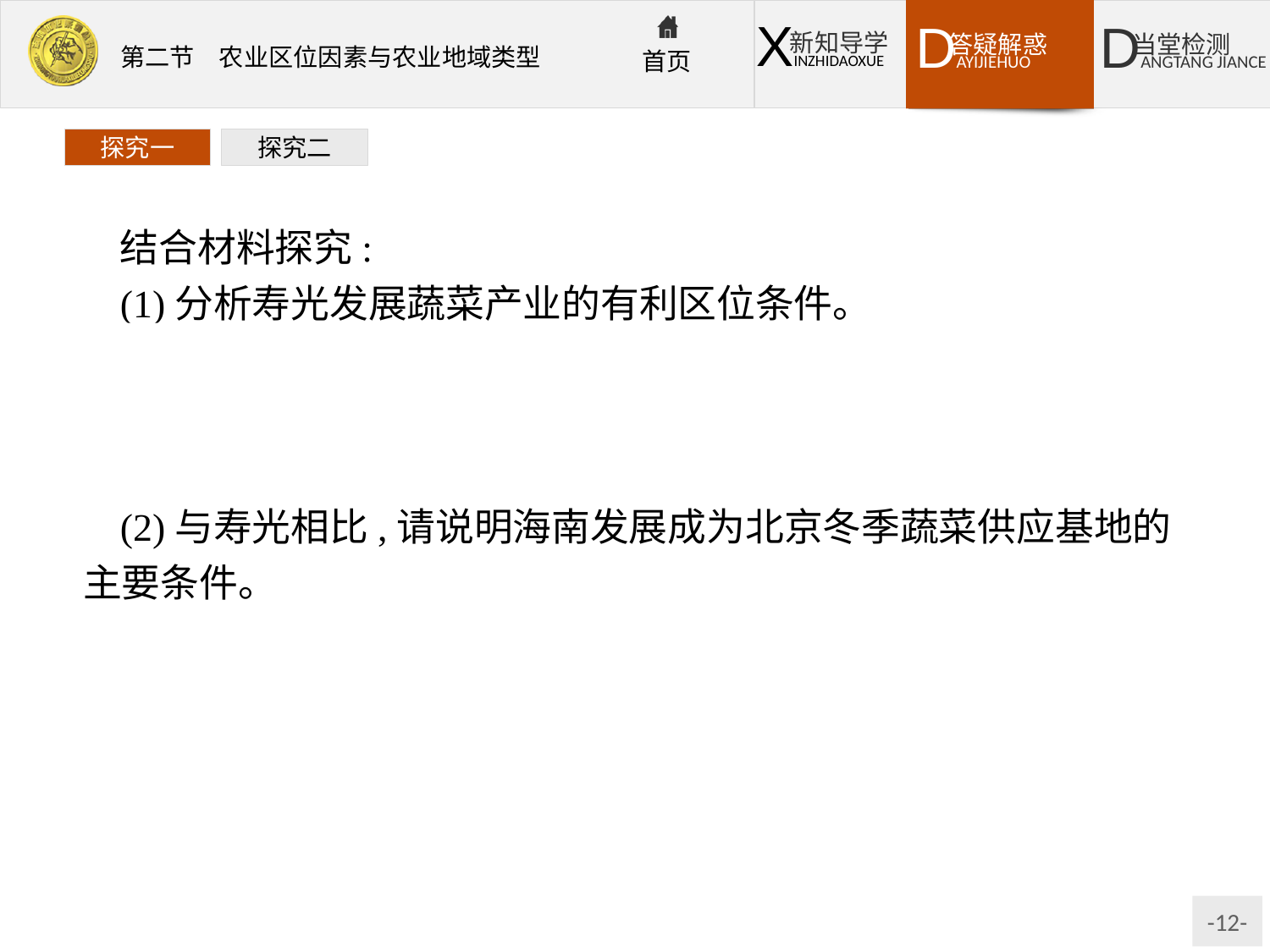

探究一
探究二
结合材料探究:
(1)分析寿光发展蔬菜产业的有利区位条件。
提示自然因素:温带季风气候,夏季高温多雨,秋季日照充足;平原地形,土层深厚肥沃。社会经济因素:市场广阔、交通便捷、劳动力丰富、政策支持等。技术因素:科技水平高。
(2)与寿光相比,请说明海南发展成为北京冬季蔬菜供应基地的主要条件。
提示海南冬季光热条件更适宜蔬菜自然生长,品质优良(寿光冬季蔬菜主要靠大棚生产);绿色通道可以减少长途运输费用;信息流通渠道畅通(或北京市场需求量大)。